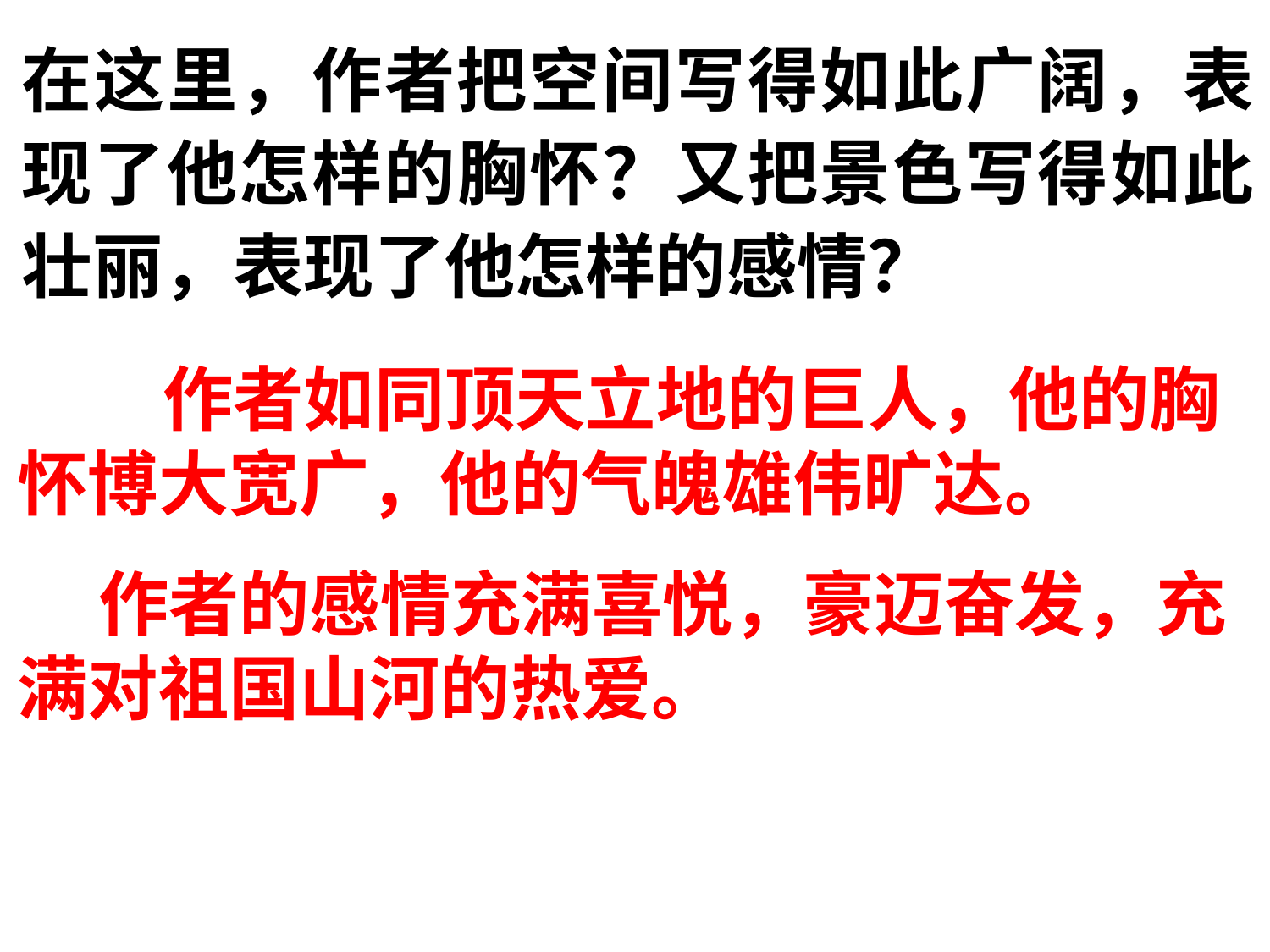

在这里，作者把空间写得如此广阔，表现了他怎样的胸怀？又把景色写得如此壮丽，表现了他怎样的感情？
        作者如同顶天立地的巨人，他的胸怀博大宽广，他的气魄雄伟旷达。
    作者的感情充满喜悦，豪迈奋发，充满对祖国山河的热爱。